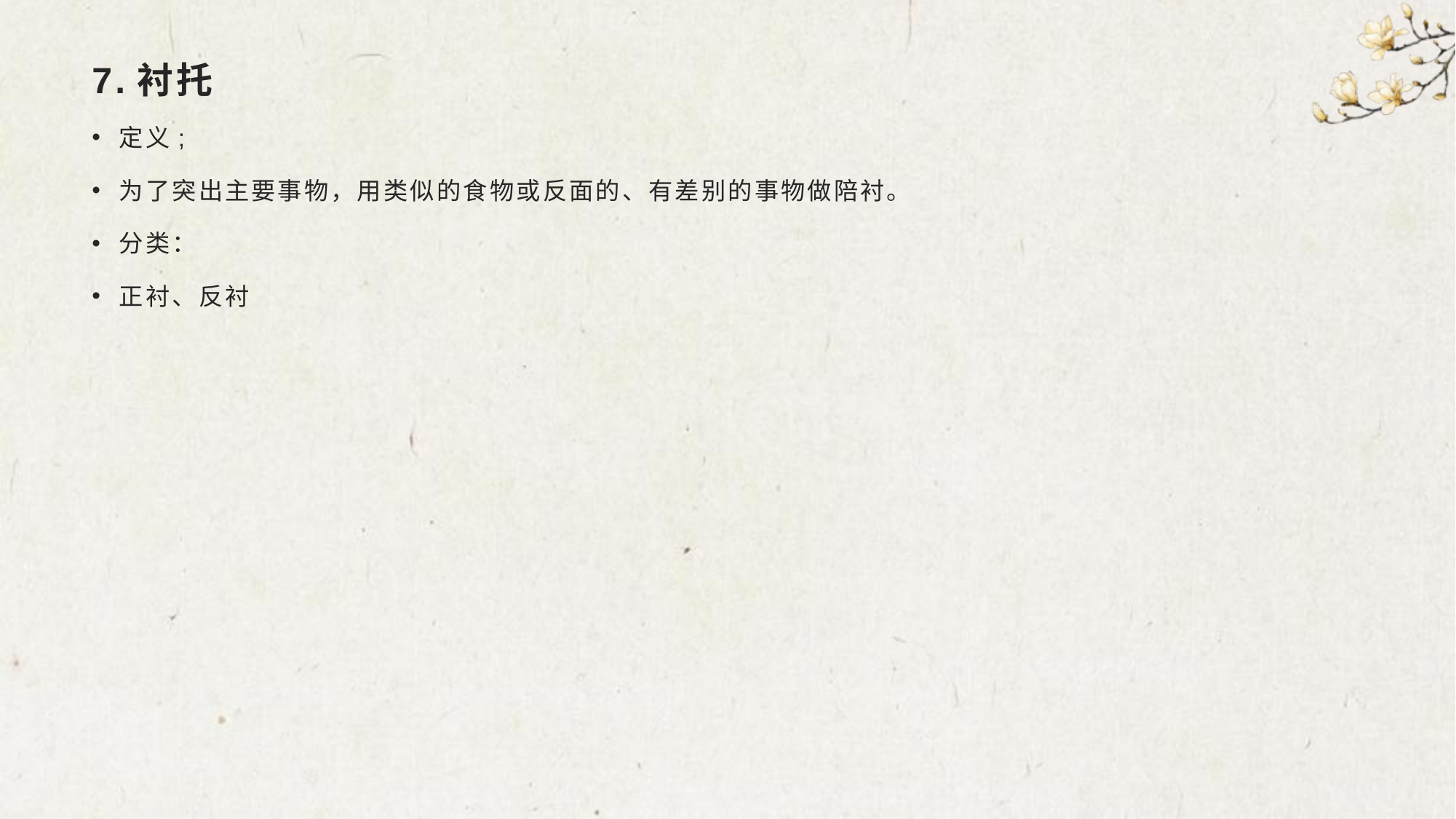

# 7.衬托
定义;
为了突出主要事物，用类似的食物或反面的、有差别的事物做陪衬。
分类：
正衬、反衬